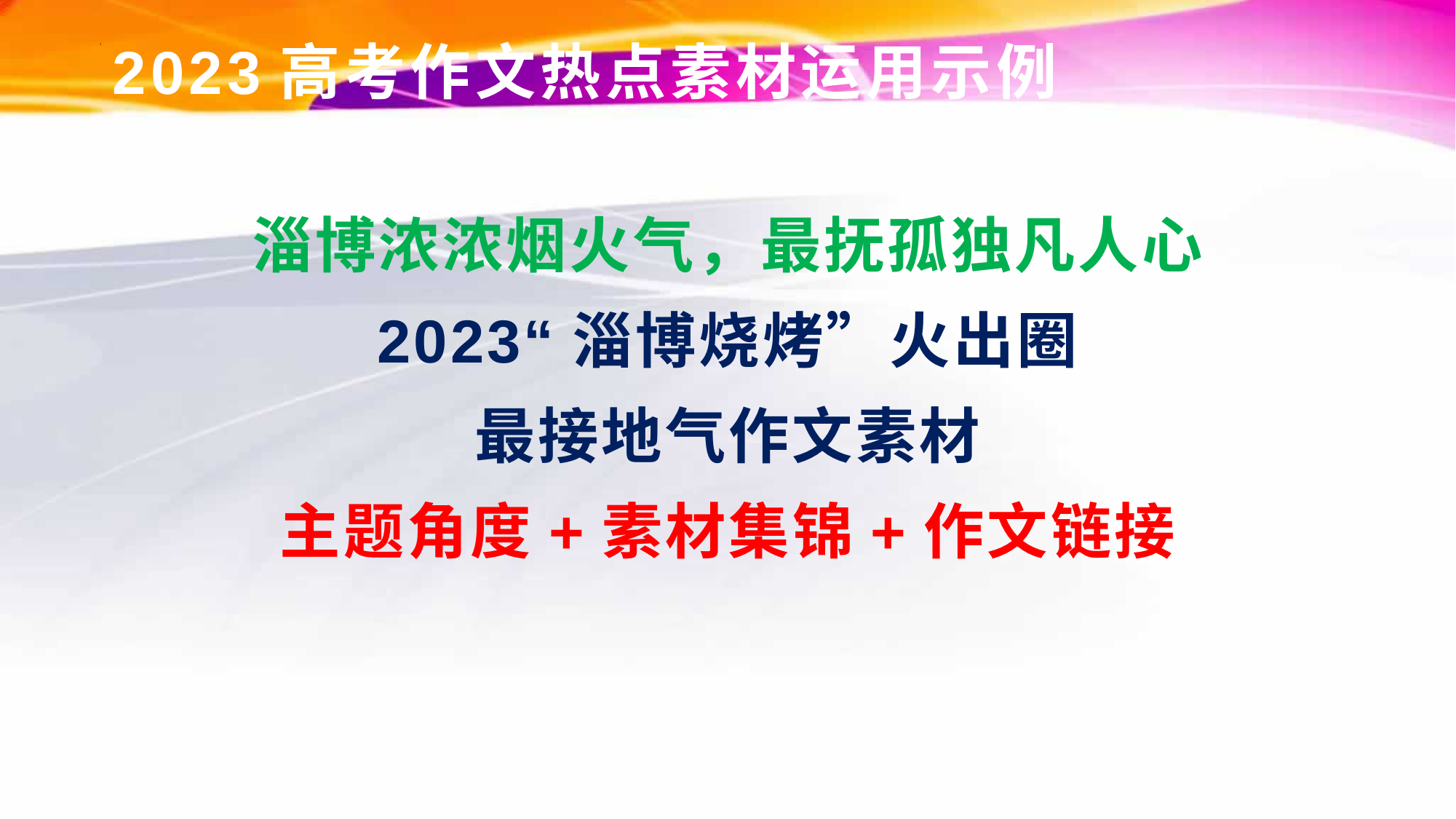

# 2023高考作文热点素材运用示例
淄博浓浓烟火气，最抚孤独凡人心
2023“淄博烧烤”火出圈
最接地气作文素材
主题角度+素材集锦+作文链接